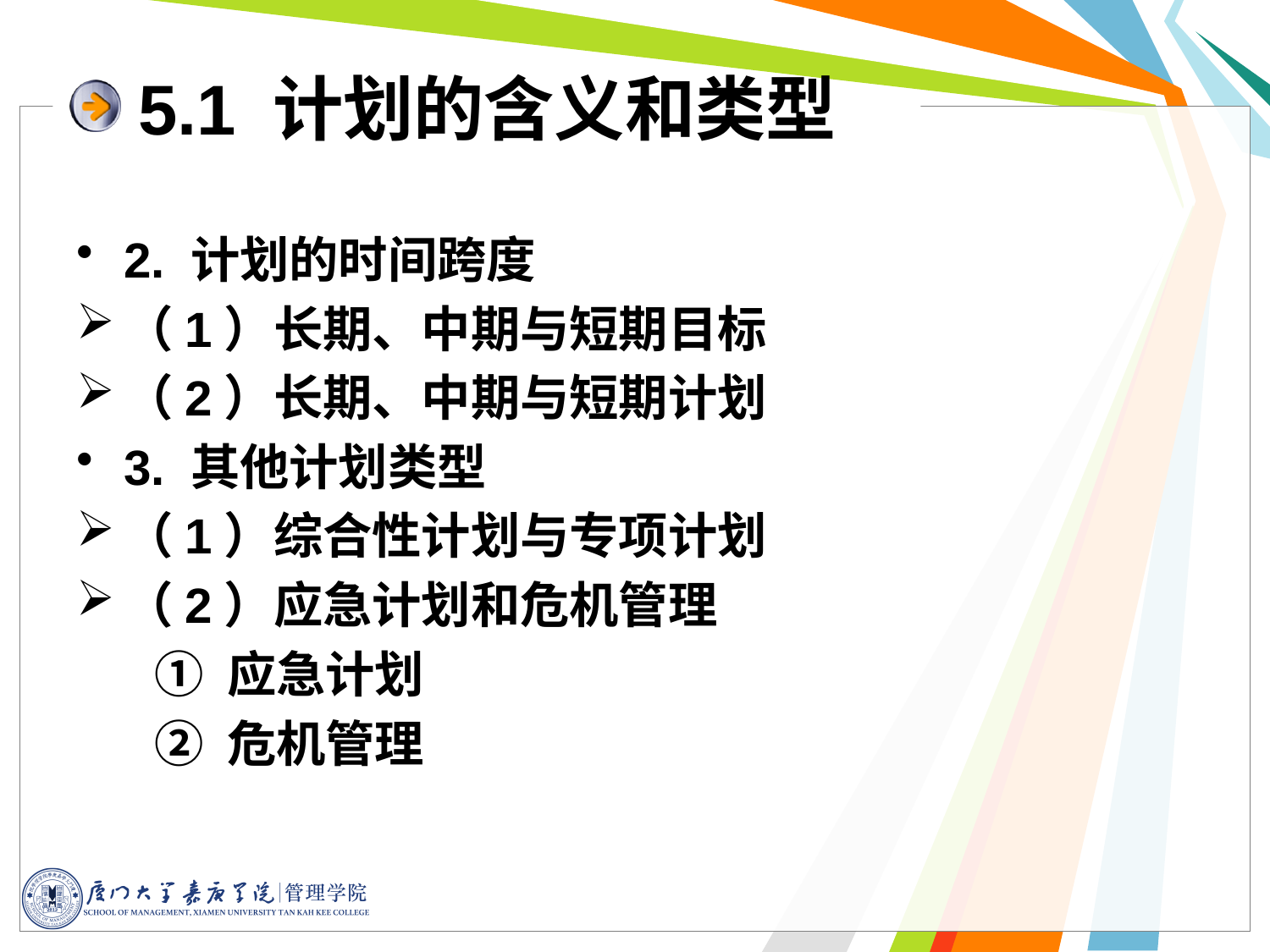

5.1 计划的含义和类型
2. 计划的时间跨度
（1）长期、中期与短期目标
（2）长期、中期与短期计划
3. 其他计划类型
（1）综合性计划与专项计划
（2）应急计划和危机管理
       ① 应急计划
       ② 危机管理